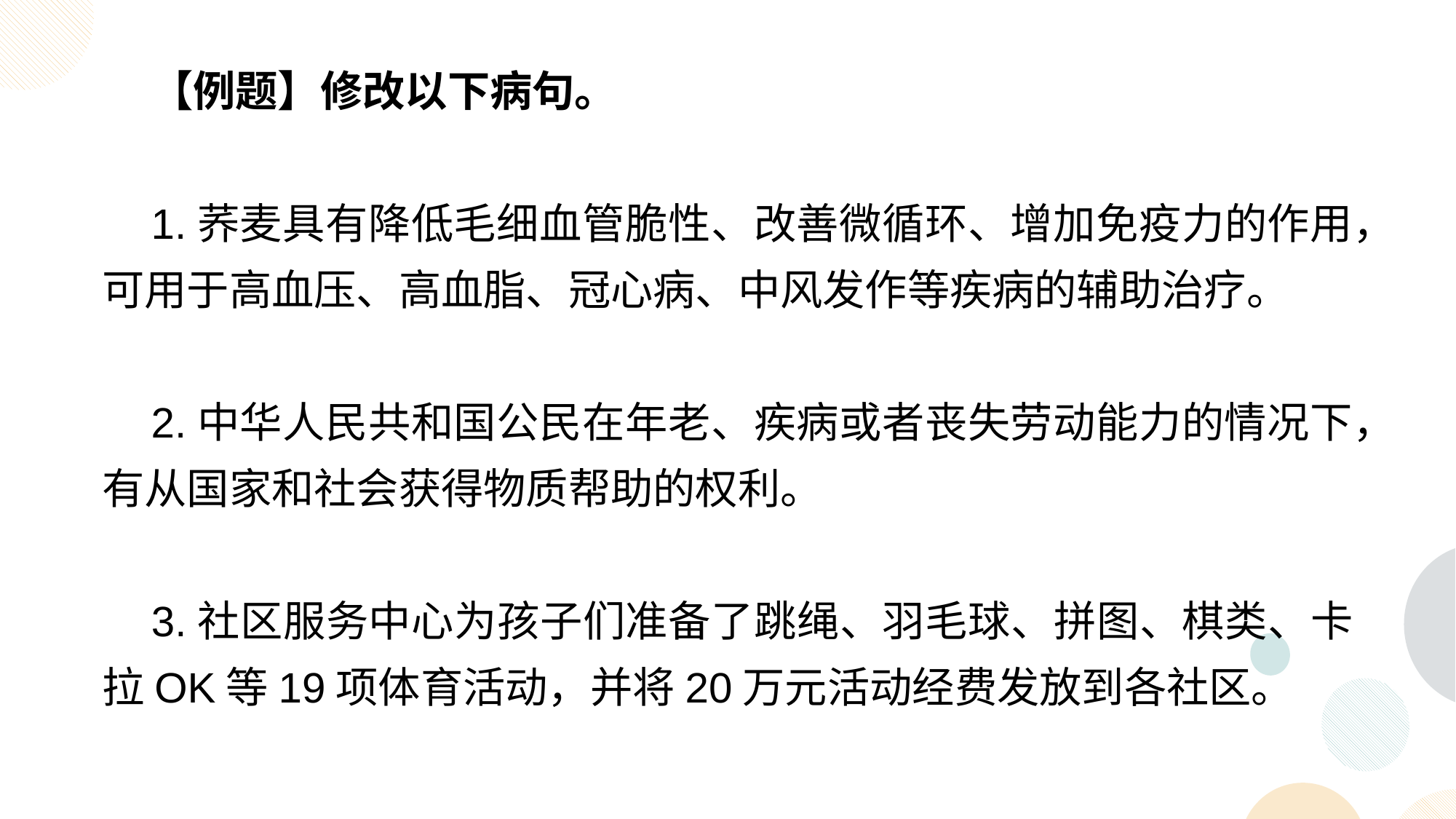

【例题】修改以下病句。

    1.荞麦具有降低毛细血管脆性、改善微循环、增加免疫力的作用，可用于高血压、高血脂、冠心病、中风发作等疾病的辅助治疗。

    2.中华人民共和国公民在年老、疾病或者丧失劳动能力的情况下，有从国家和社会获得物质帮助的权利。

    3.社区服务中心为孩子们准备了跳绳、羽毛球、拼图、棋类、卡拉OK等19项体育活动，并将20万元活动经费发放到各社区。